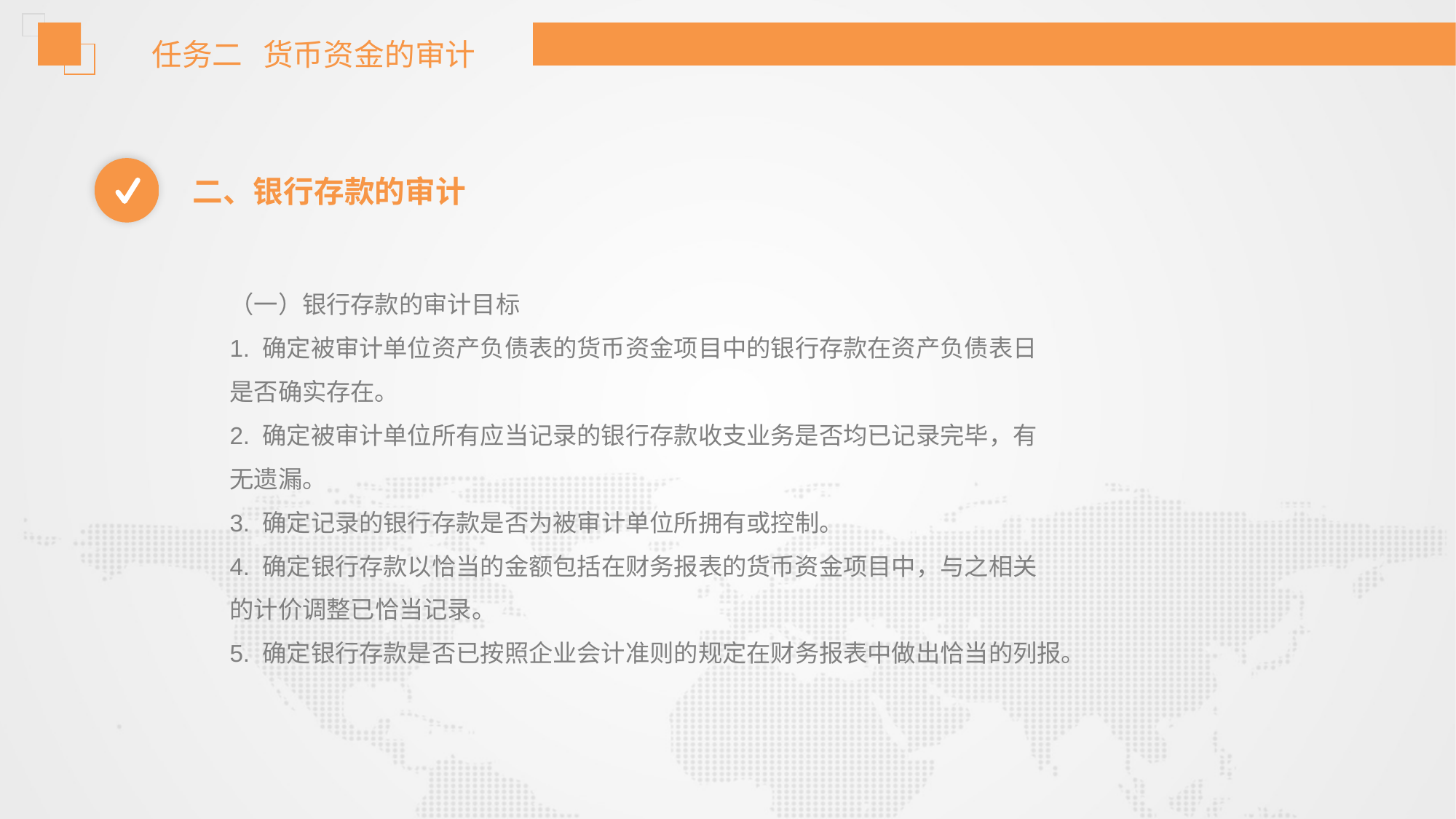

任务二   货币资金的审计

二、银行存款的审计
（一）银行存款的审计目标
1. 确定被审计单位资产负债表的货币资金项目中的银行存款在资产负债表日
是否确实存在。
2. 确定被审计单位所有应当记录的银行存款收支业务是否均已记录完毕，有
无遗漏。
3. 确定记录的银行存款是否为被审计单位所拥有或控制。
4. 确定银行存款以恰当的金额包括在财务报表的货币资金项目中，与之相关
的计价调整已恰当记录。
5. 确定银行存款是否已按照企业会计准则的规定在财务报表中做出恰当的列报。